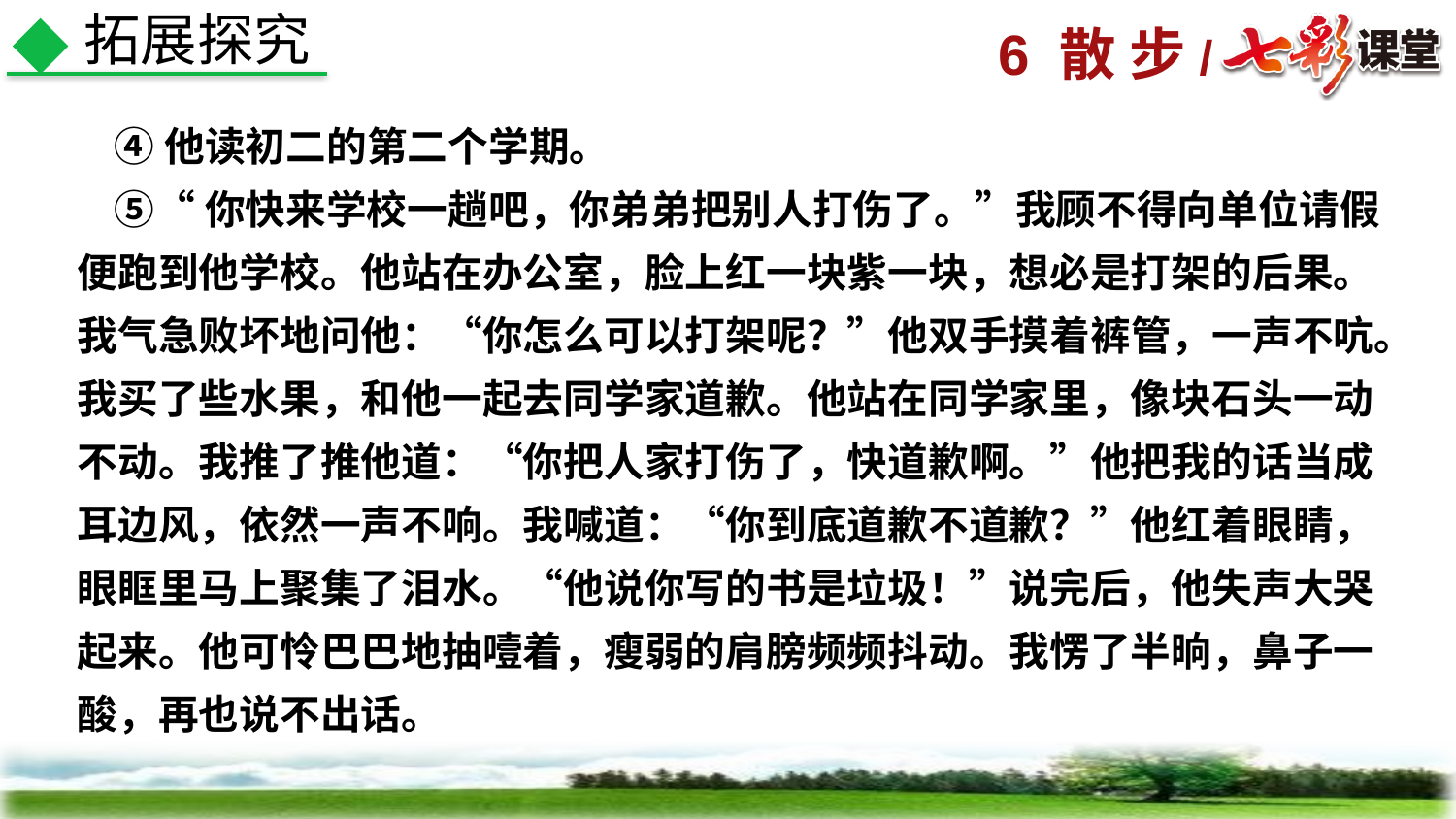

拓展探究

    ④他读初二的第二个学期。
    ⑤“你快来学校一趟吧，你弟弟把别人打伤了。”我顾不得向单位请假便跑到他学校。他站在办公室，脸上红一块紫一块，想必是打架的后果。我气急败坏地问他：“你怎么可以打架呢？”他双手摸着裤管，一声不吭。我买了些水果，和他一起去同学家道歉。他站在同学家里，像块石头一动不动。我推了推他道：“你把人家打伤了，快道歉啊。”他把我的话当成耳边风，依然一声不响。我喊道：“你到底道歉不道歉？”他红着眼睛，眼眶里马上聚集了泪水。“他说你写的书是垃圾！”说完后，他失声大哭起来。他可怜巴巴地抽噎着，瘦弱的肩膀频频抖动。我愣了半晌，鼻子一酸，再也说不出话。